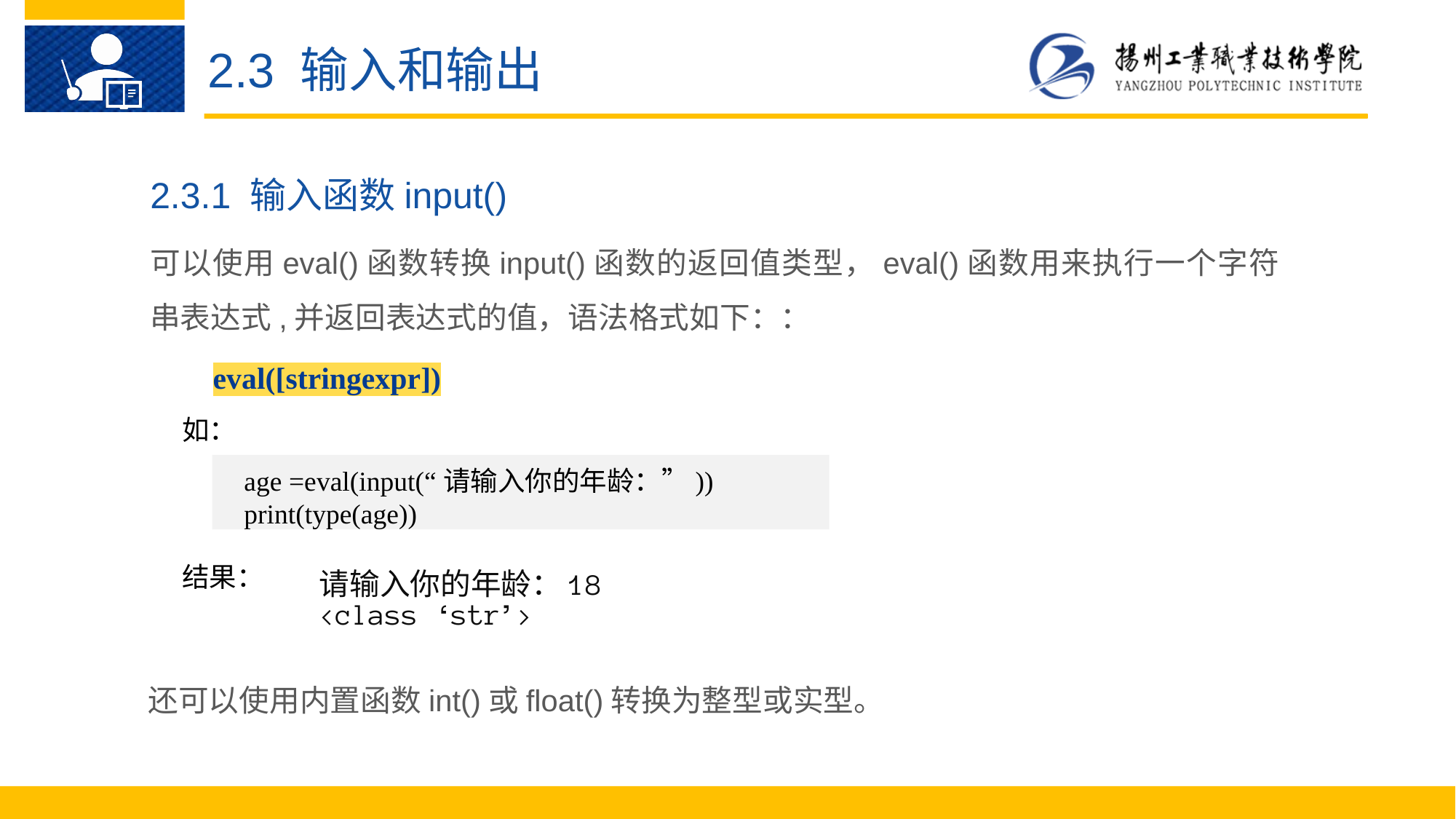

2.3 输入和输出
2.3.1 输入函数input()
可以使用eval()函数转换input()函数的返回值类型，eval()函数用来执行一个字符串表达式,并返回表达式的值，语法格式如下：：
eval([stringexpr])
如：
age =eval(input(“请输入你的年龄：”))
print(type(age))
结果：
请输入你的年龄：18
<class ‘str’>
还可以使用内置函数int()或float()转换为整型或实型。